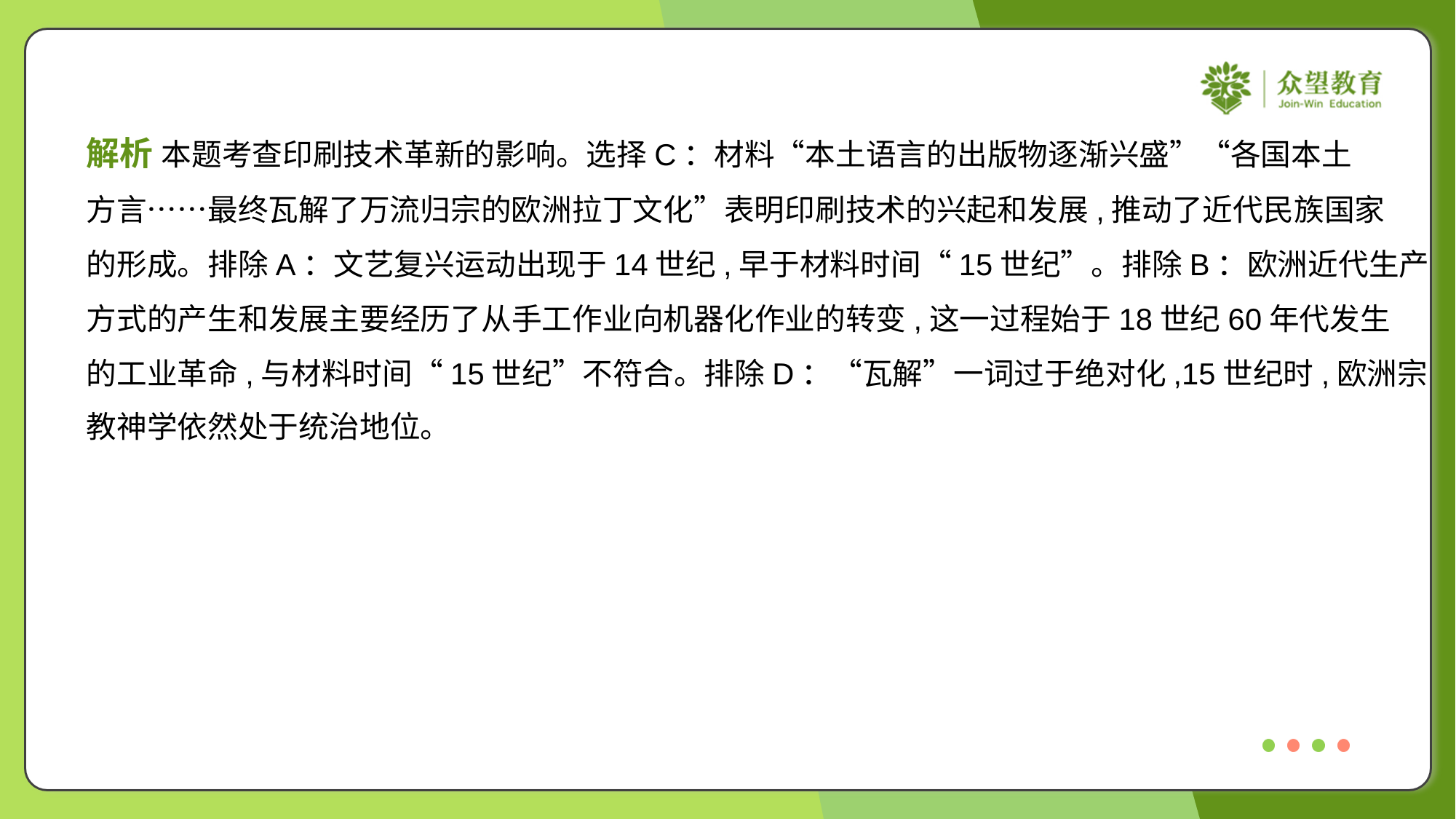

解析 本题考查印刷技术革新的影响。选择C：材料“本土语言的出版物逐渐兴盛”“各国本土
方言……最终瓦解了万流归宗的欧洲拉丁文化”表明印刷技术的兴起和发展,推动了近代民族国家
的形成。排除A：文艺复兴运动出现于14世纪,早于材料时间“15世纪”。排除B：欧洲近代生产
方式的产生和发展主要经历了从手工作业向机器化作业的转变,这一过程始于18世纪60年代发生
的工业革命,与材料时间“15世纪”不符合。排除D：“瓦解”一词过于绝对化,15世纪时,欧洲宗
教神学依然处于统治地位。